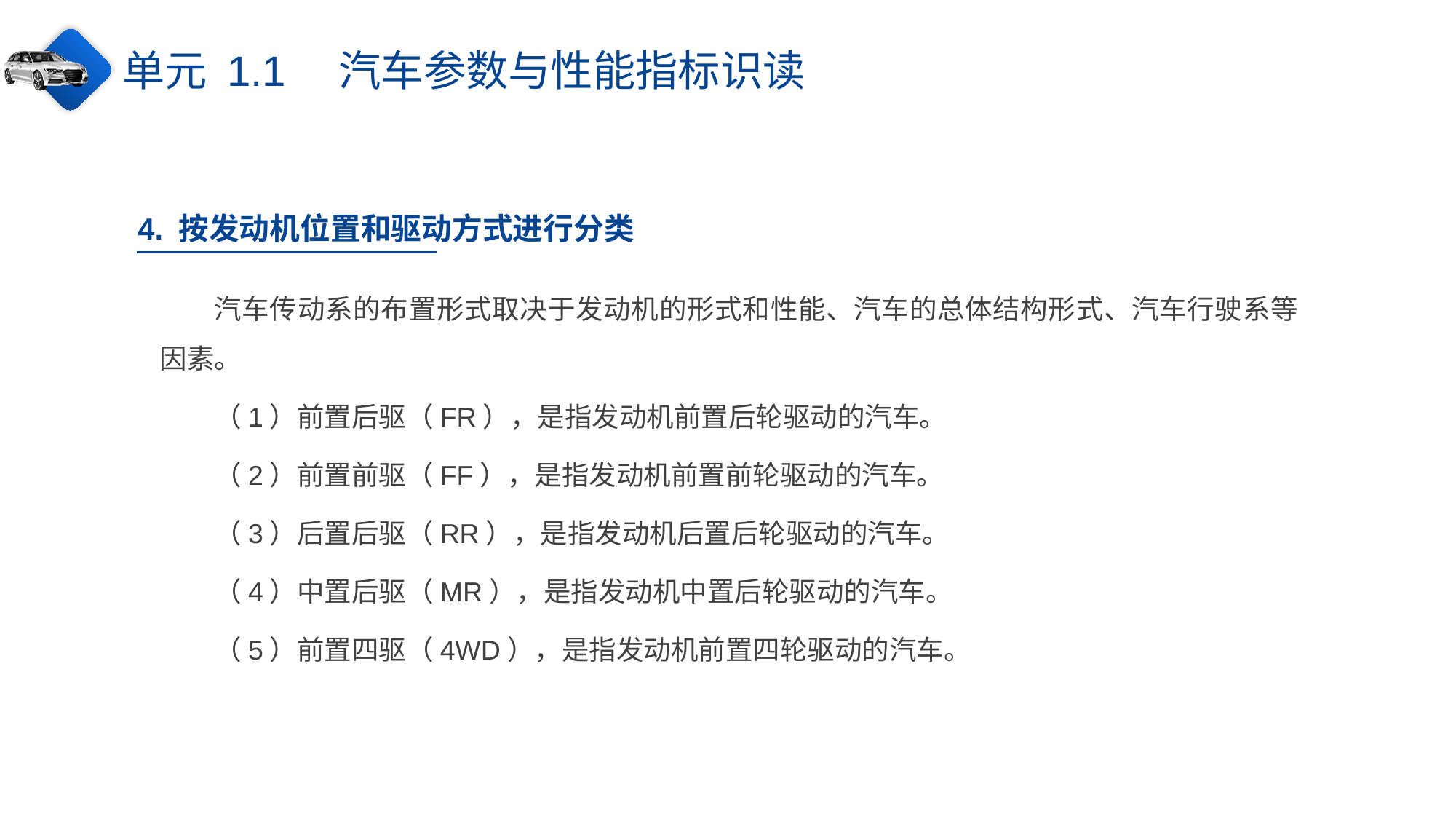

单元 1.1　汽车参数与性能指标识读
4. 按发动机位置和驱动方式进行分类
汽车传动系的布置形式取决于发动机的形式和性能、汽车的总体结构形式、汽车行驶系等因素。
（1）前置后驱（FR），是指发动机前置后轮驱动的汽车。
（2）前置前驱（FF），是指发动机前置前轮驱动的汽车。
（3）后置后驱（RR），是指发动机后置后轮驱动的汽车。
（4）中置后驱（MR），是指发动机中置后轮驱动的汽车。
（5）前置四驱（4WD），是指发动机前置四轮驱动的汽车。